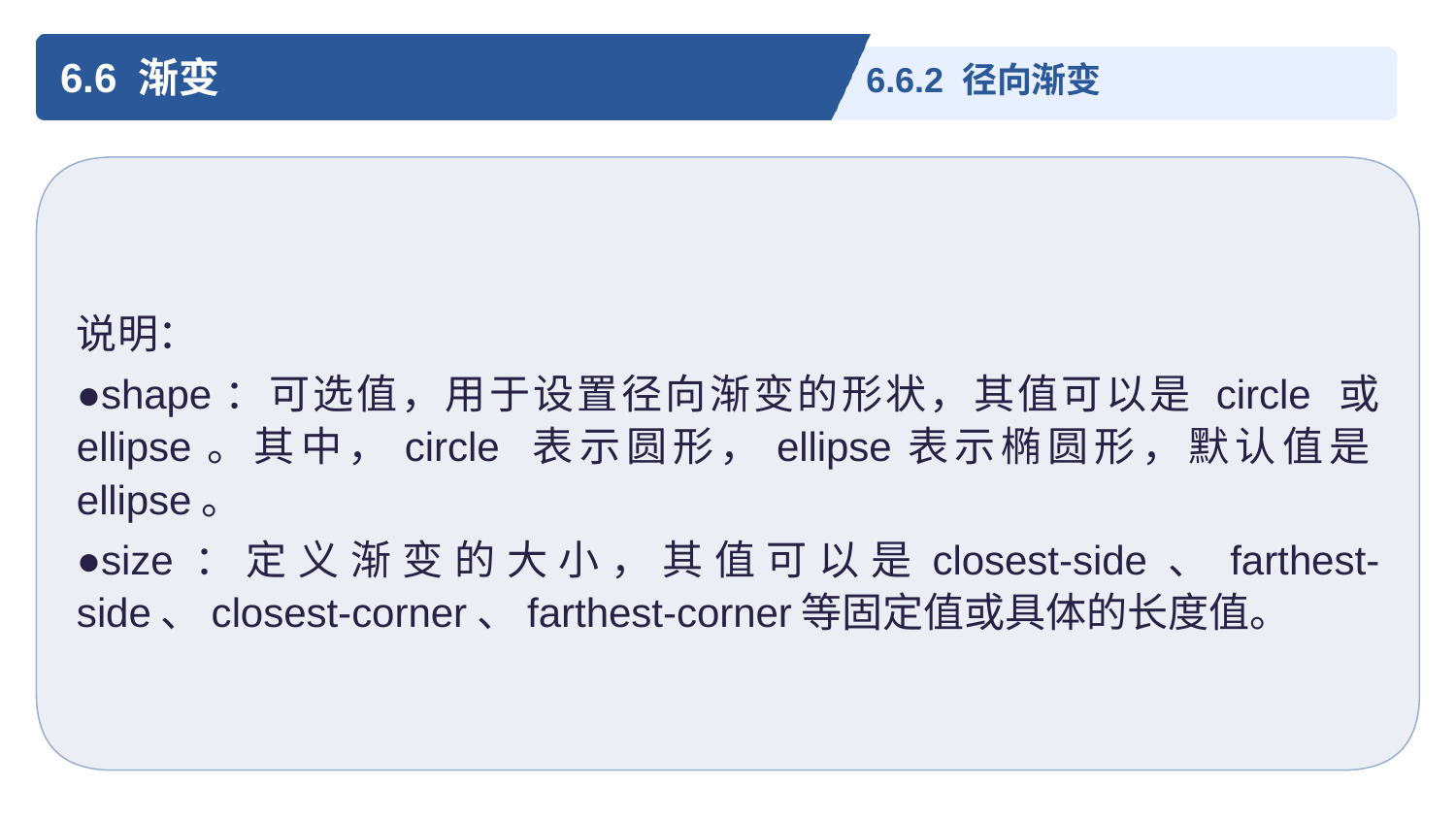

6.6 渐变
6.6.2 径向渐变

说明：
●shape：可选值，用于设置径向渐变的形状，其值可以是 circle 或 ellipse。其中，circle 表示圆形，ellipse表示椭圆形，默认值是ellipse。
●size：定义渐变的大小，其值可以是closest-side、farthest-side、closest-corner、farthest-corner等固定值或具体的长度值。